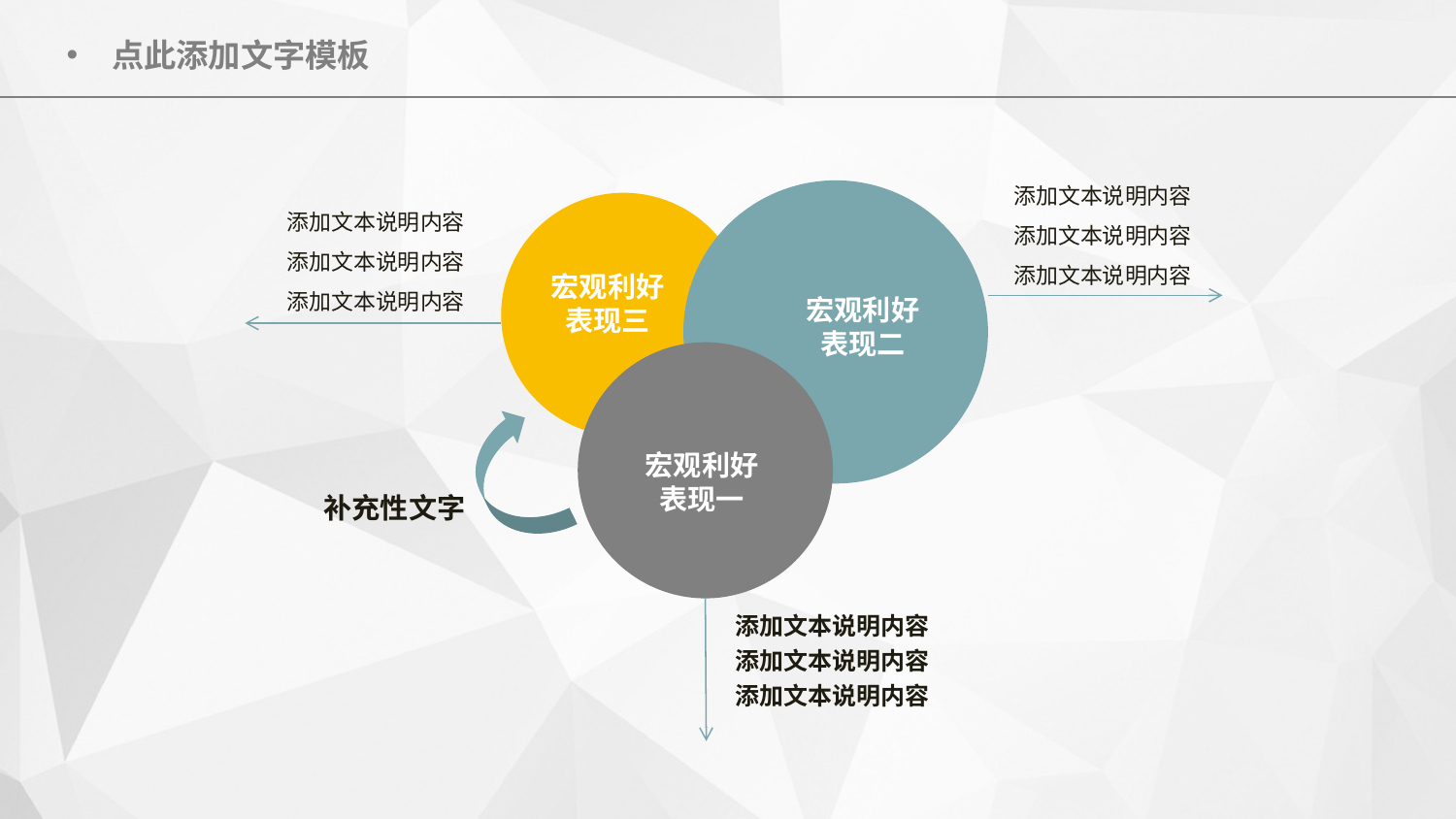

添加文本说明内容添加文本说明内容
添加文本说明内容

添加文本说明内容添加文本说明内容
添加文本说明内容

宏观利好表现三
宏观利好表现二

宏观利好表现一
补充性文字
添加文本说明内容
添加文本说明内容
添加文本说明内容